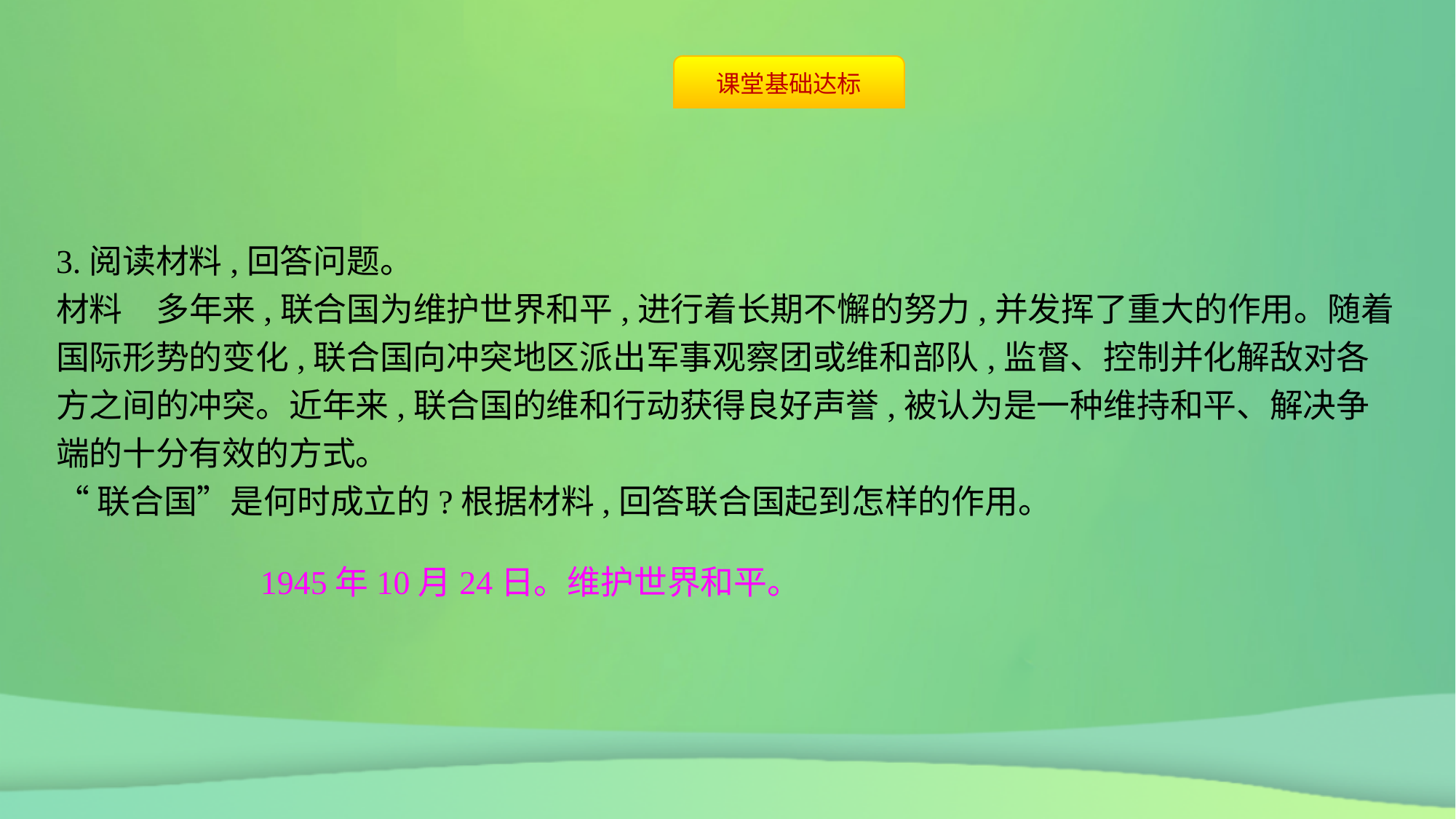

3.阅读材料,回答问题。
材料　多年来,联合国为维护世界和平,进行着长期不懈的努力,并发挥了重大的作用。随着国际形势的变化,联合国向冲突地区派出军事观察团或维和部队,监督、控制并化解敌对各方之间的冲突。近年来,联合国的维和行动获得良好声誉,被认为是一种维持和平、解决争端的十分有效的方式。
“联合国”是何时成立的?根据材料,回答联合国起到怎样的作用。

1945年10月24日。维护世界和平。